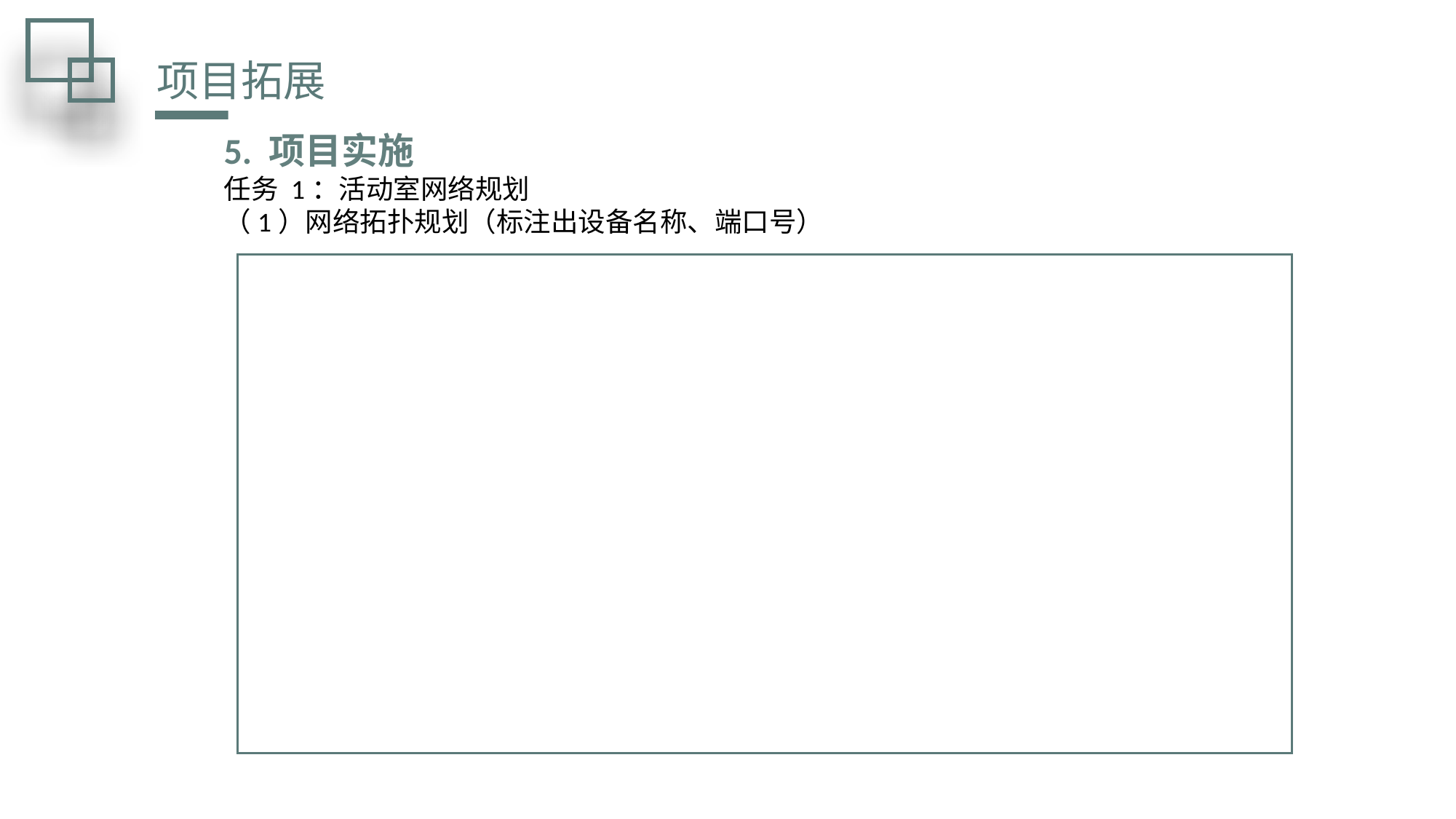

项目拓展

5. 项目实施
任务 1：活动室网络规划
（1）网络拓扑规划（标注出设备名称、端口号）